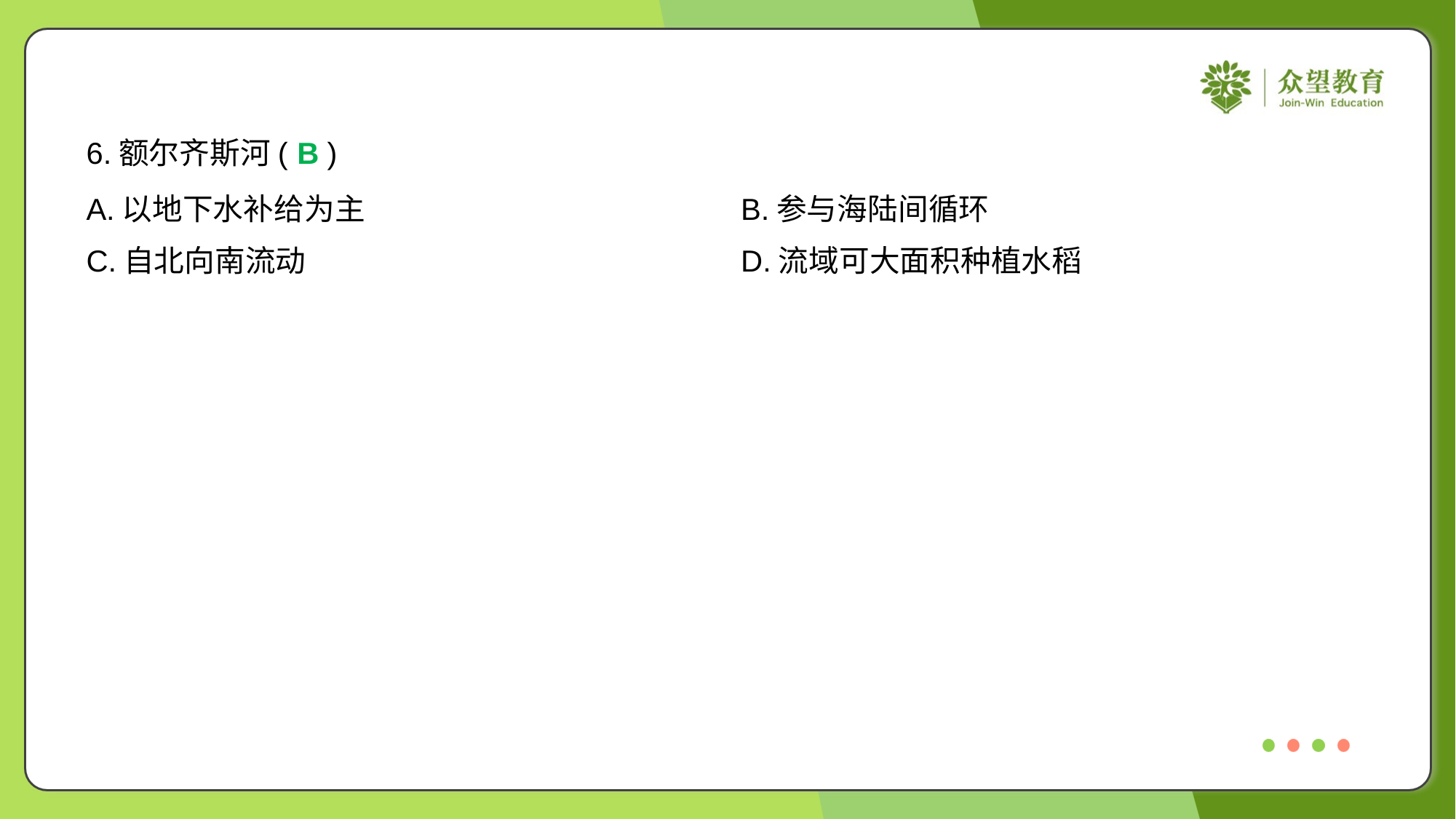

6.额尔齐斯河(     )
B
A.以地下水补给为主	B.参与海陆间循环
C.自北向南流动	D.流域可大面积种植水稻